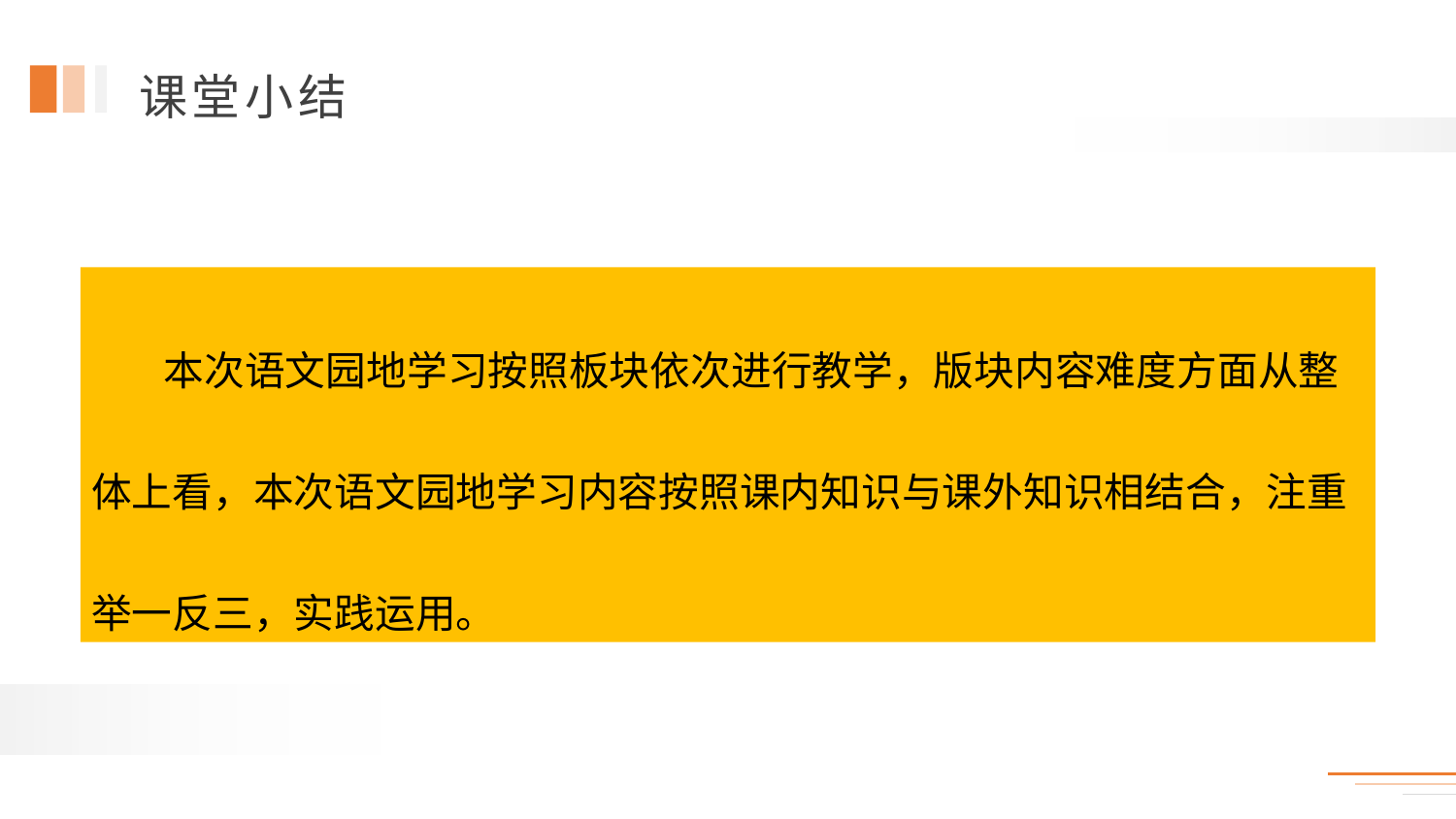

本次语文园地学习按照板块依次进行教学，版块内容难度方面从整体上看，本次语文园地学习内容按照课内知识与课外知识相结合，注重举一反三，实践运用。